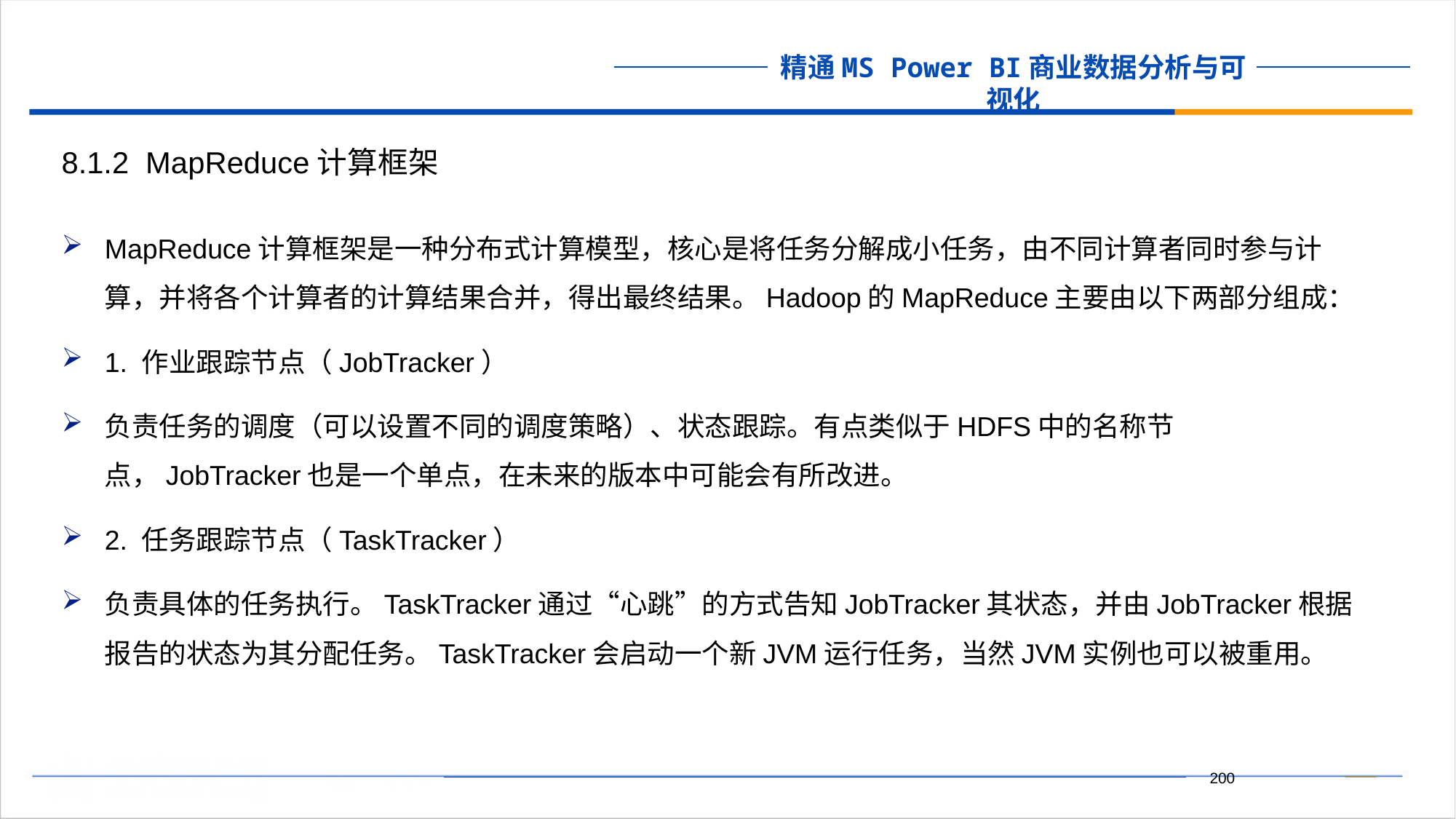

8.1.2  MapReduce计算框架
MapReduce计算框架是一种分布式计算模型，核心是将任务分解成小任务，由不同计算者同时参与计算，并将各个计算者的计算结果合并，得出最终结果。Hadoop的MapReduce主要由以下两部分组成：
1. 作业跟踪节点（JobTracker）
负责任务的调度（可以设置不同的调度策略）、状态跟踪。有点类似于HDFS中的名称节点，JobTracker也是一个单点，在未来的版本中可能会有所改进。
2. 任务跟踪节点（TaskTracker）
负责具体的任务执行。TaskTracker通过“心跳”的方式告知JobTracker其状态，并由JobTracker根据报告的状态为其分配任务。TaskTracker会启动一个新JVM运行任务，当然JVM实例也可以被重用。